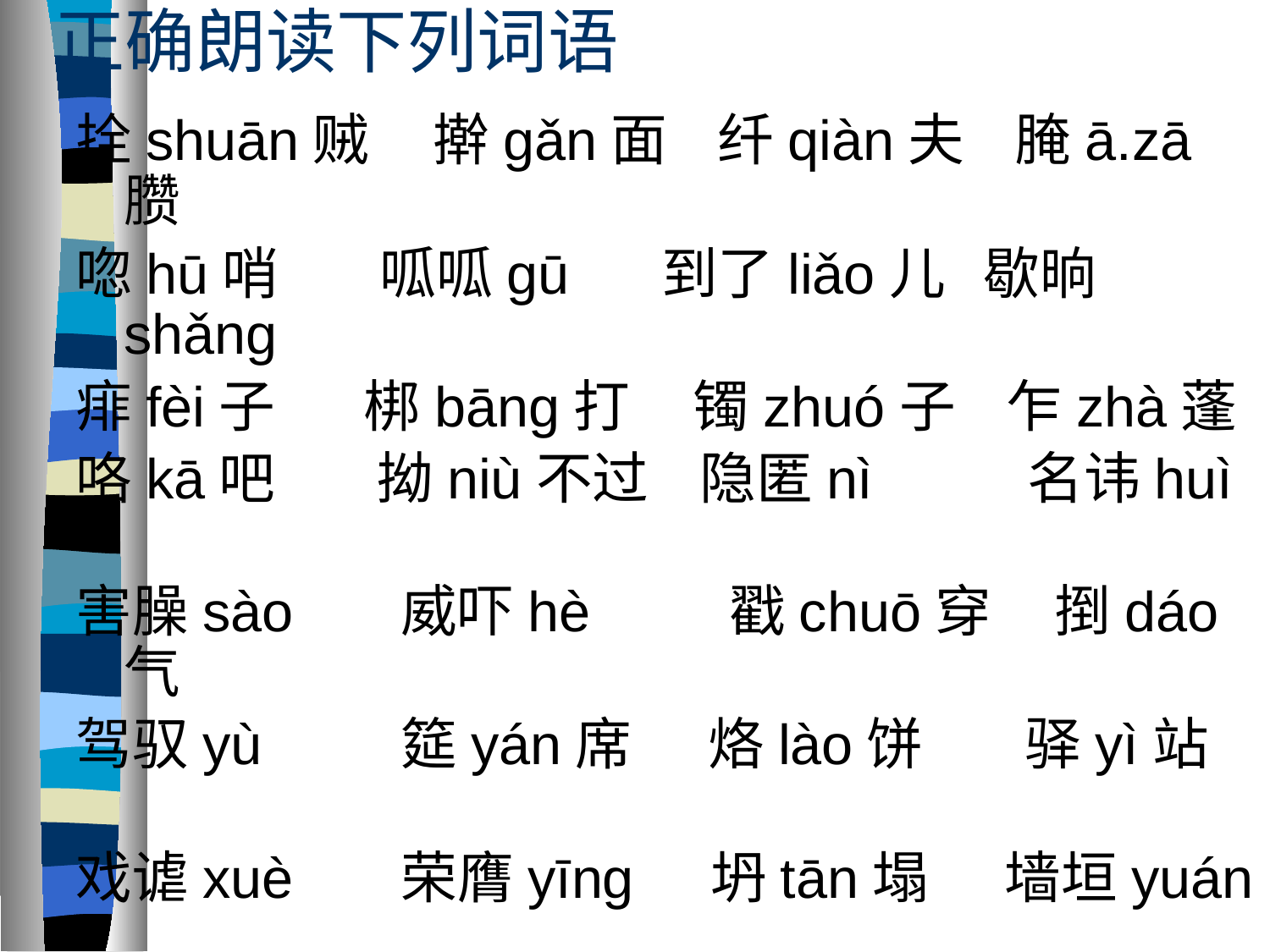

# 正确朗读下列词语
拴shuān贼     擀gǎn面    纤qiàn夫    腌ā.zā臜
唿hū哨        呱呱gū     到了liǎo儿   歇晌shǎng
痱fèi子       梆bāng打     镯zhuó子    乍zhà蓬
咯kā吧        拗niù不过    隐匿nì         名讳huì
害臊sào      威吓hè        戳chuō穿     捯dáo气
驾驭yù        筵yán席      烙lào饼        驿yì站
戏谑xuè      荣膺yīng    坍tān塌      墙垣yuán
毡zhān子    潞lù河      莺啼燕啭zhuàn   嘬zuō
剜wān肉     蹚tāng着     周檎qín       胡茬chá
噘juē嘴       磨蹭cèng     捎shào马子
石敬瑭táng